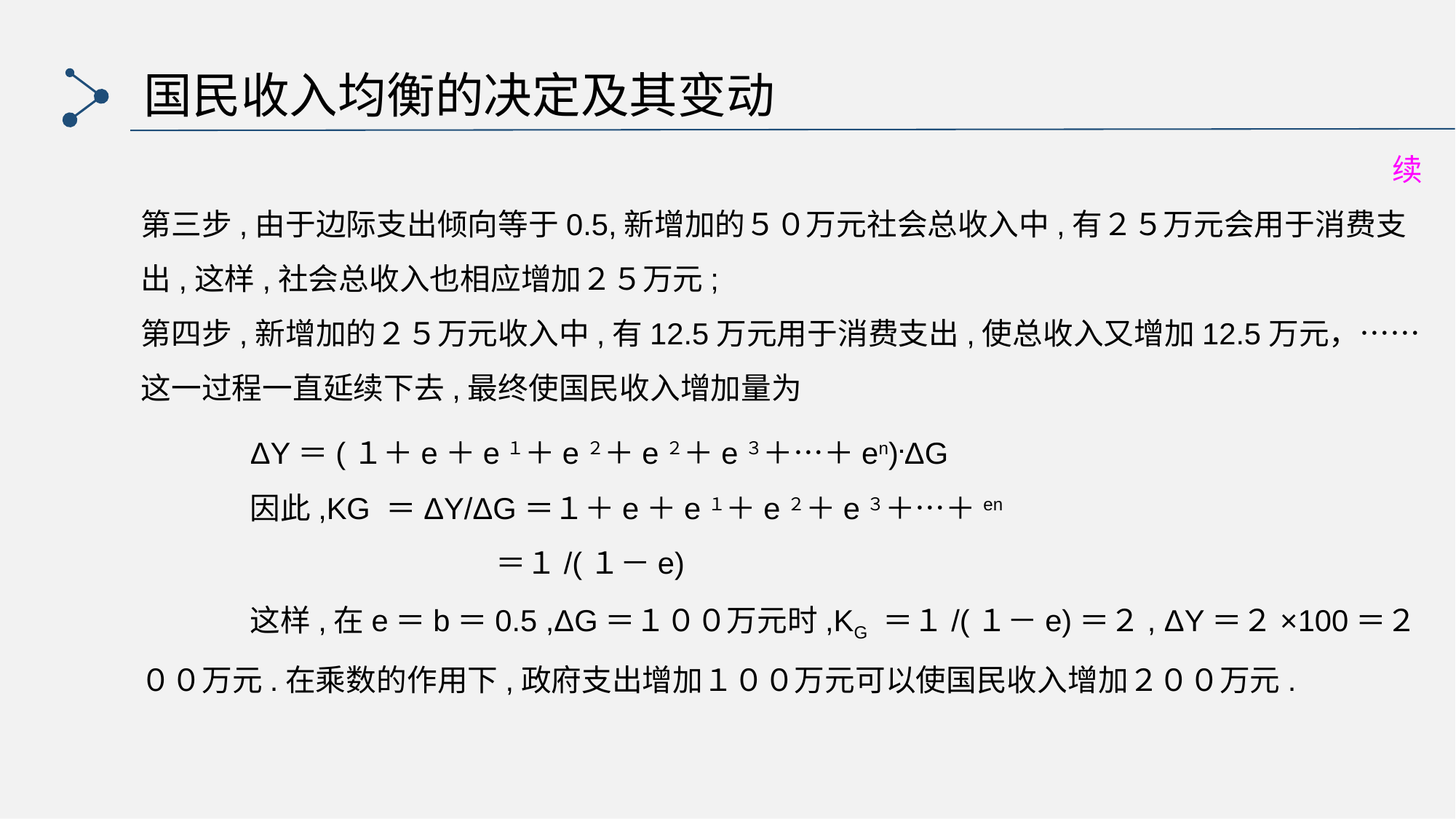

国民收入均衡的决定及其变动
 续
第三步,由于边际支出倾向等于0.5,新增加的５０万元社会总收入中,有２５万元会用于消费支出,这样,社会总收入也相应增加２５万元;
第四步,新增加的２５万元收入中,有12.5万元用于消费支出,使总收入又增加12.5万元，……这一过程一直延续下去,最终使国民收入增加量为
	ΔY＝(１＋e＋e１＋e２＋e２＋e３＋…＋en).ΔG
	因此,KG ＝ΔY/ΔG＝１＋e＋e１＋e２＋e３＋…＋en
			   ＝１/(１－e)
	这样,在e＝b＝0.5 ,ΔG＝１００万元时,KG ＝１/(１－e)＝２, ΔY＝２×100＝２００万元.在乘数的作用下,政府支出增加１００万元可以使国民收入增加２００万元.